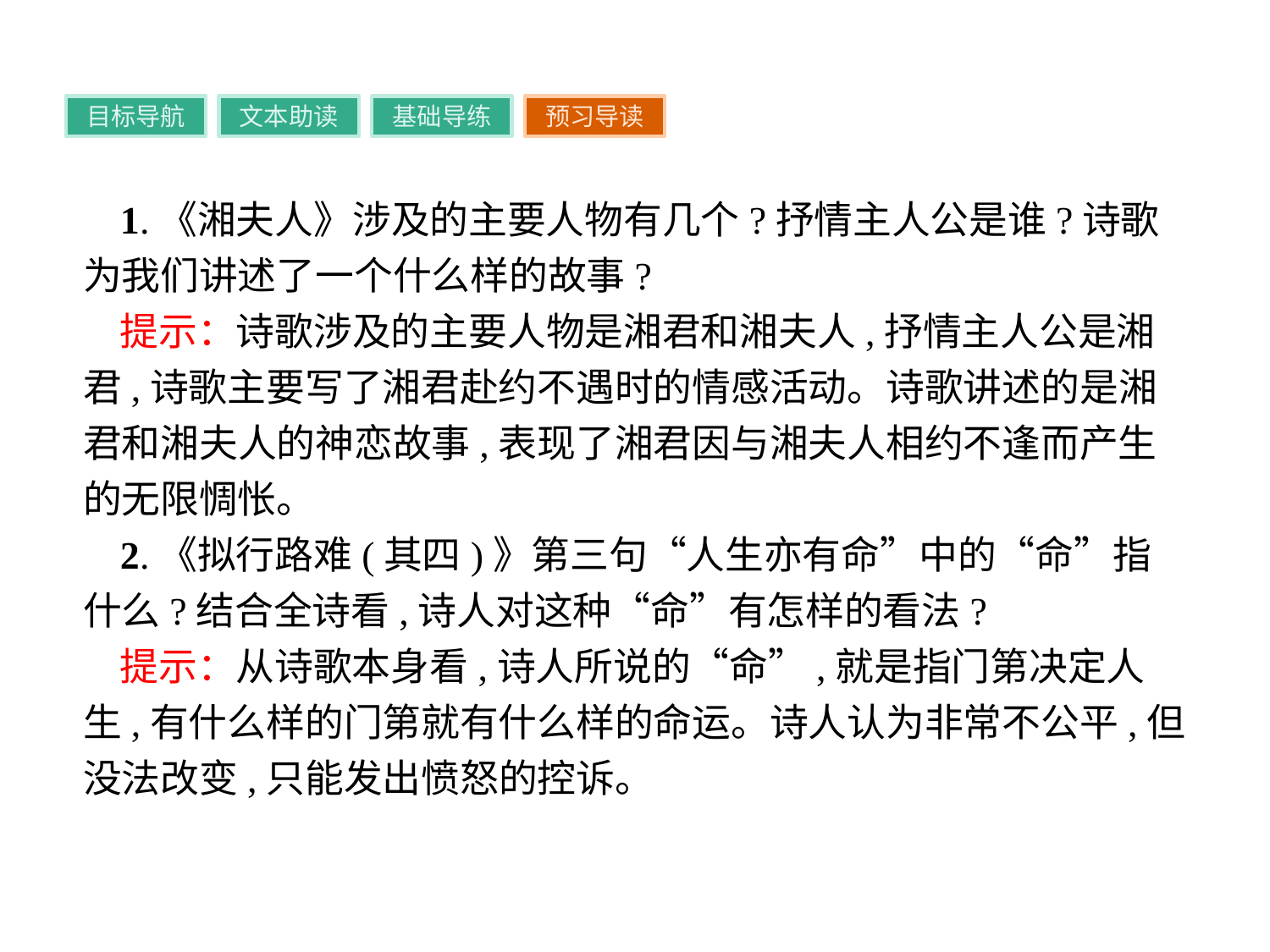

目标导航
文本助读
基础导练
预习导读
1.《湘夫人》涉及的主要人物有几个?抒情主人公是谁?诗歌为我们讲述了一个什么样的故事?
提示：诗歌涉及的主要人物是湘君和湘夫人,抒情主人公是湘君,诗歌主要写了湘君赴约不遇时的情感活动。诗歌讲述的是湘君和湘夫人的神恋故事,表现了湘君因与湘夫人相约不逢而产生的无限惆怅。
2.《拟行路难(其四)》第三句“人生亦有命”中的“命”指什么?结合全诗看,诗人对这种“命”有怎样的看法?
提示：从诗歌本身看,诗人所说的“命”,就是指门第决定人生,有什么样的门第就有什么样的命运。诗人认为非常不公平,但没法改变,只能发出愤怒的控诉。